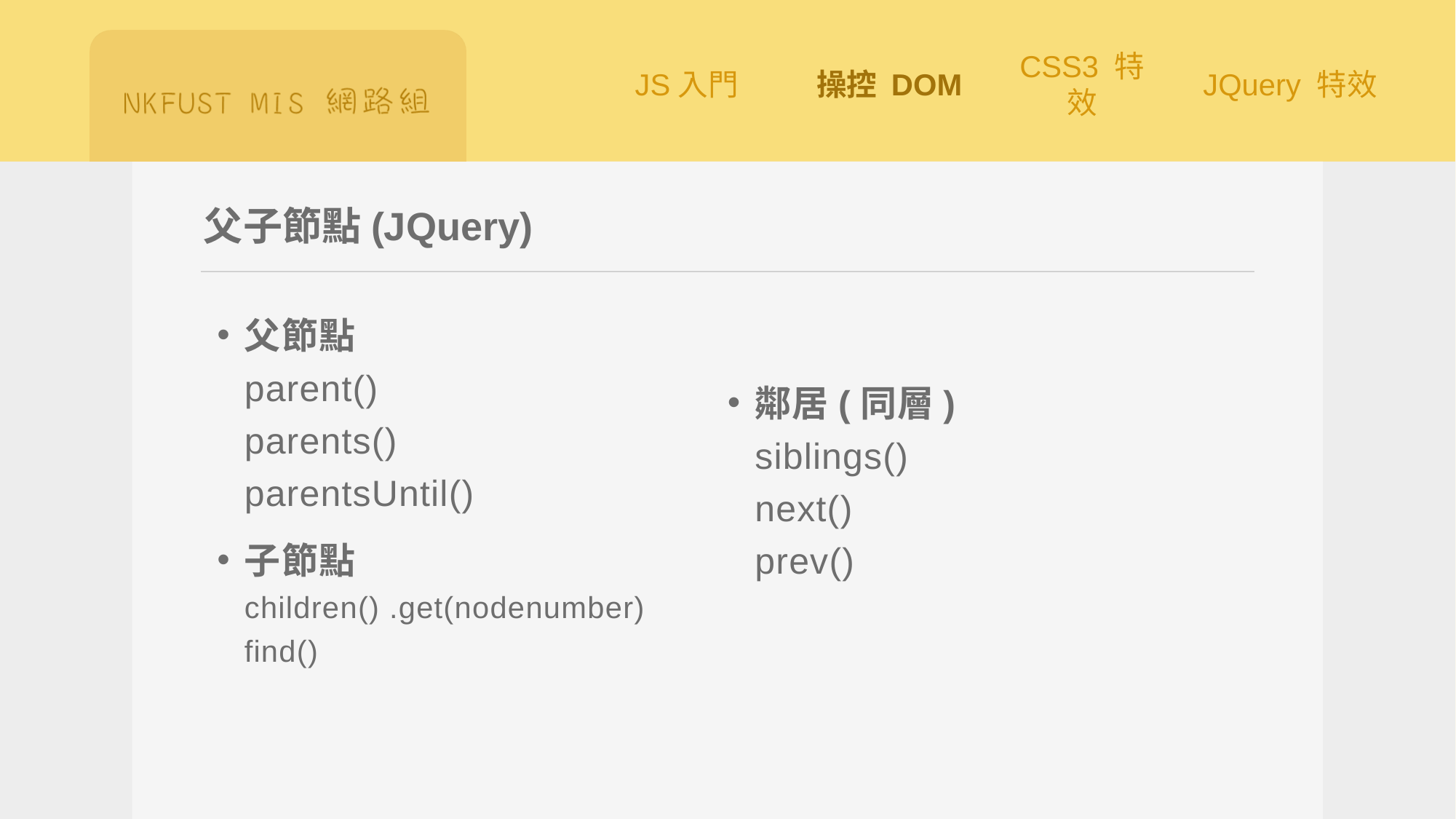

# 父子節點(JQuery)
父節點
parent()
parents()
parentsUntil()
子節點
children() .get(nodenumber)
find()

鄰居(同層)
siblings()
next()
prev()